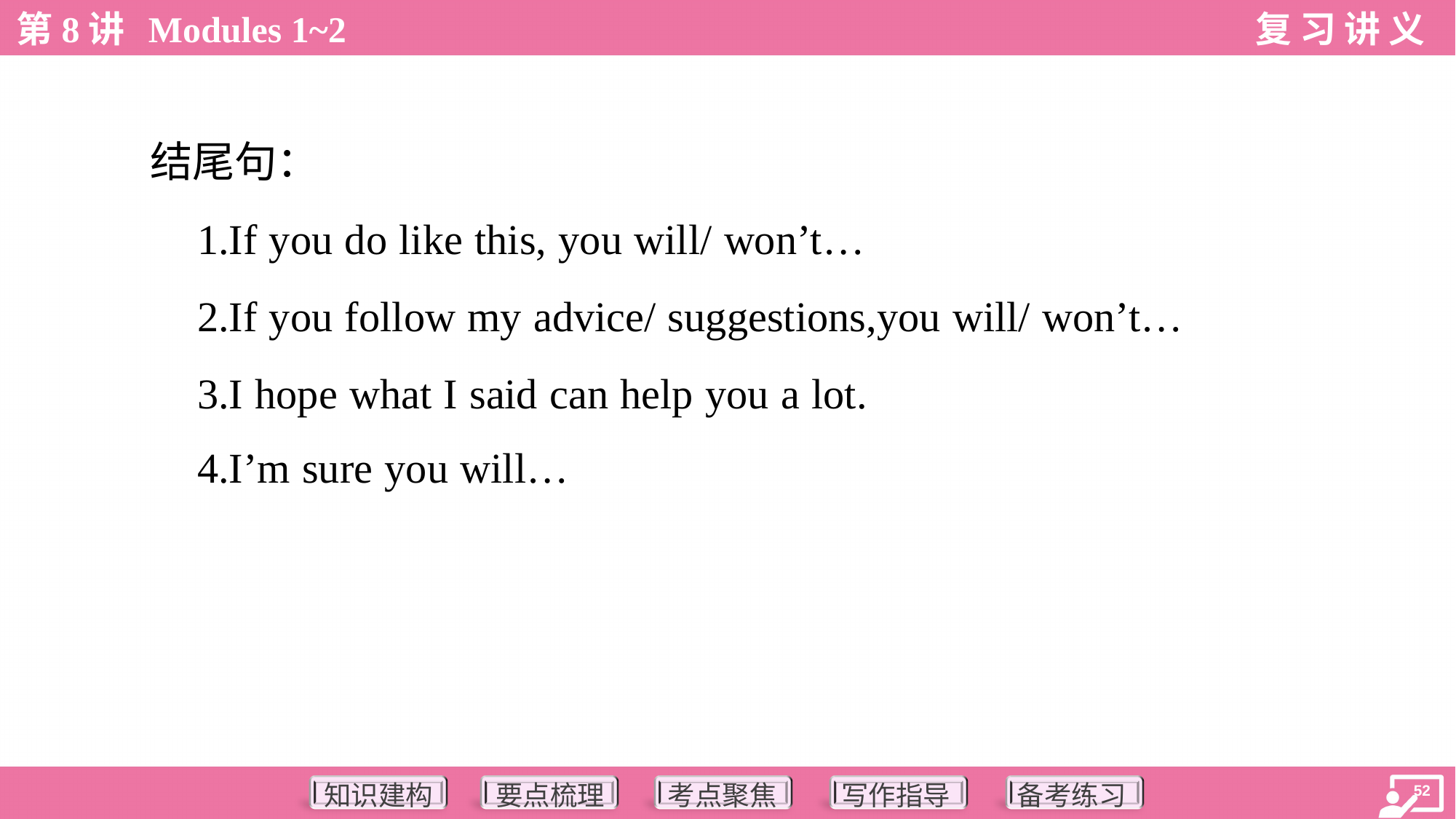

结尾句：
    1.If you do like this, you will/ won’t…
    2.If you follow my advice/ suggestions,you will/ won’t…
    3.I hope what I said can help you a lot.
    4.I’m sure you will…